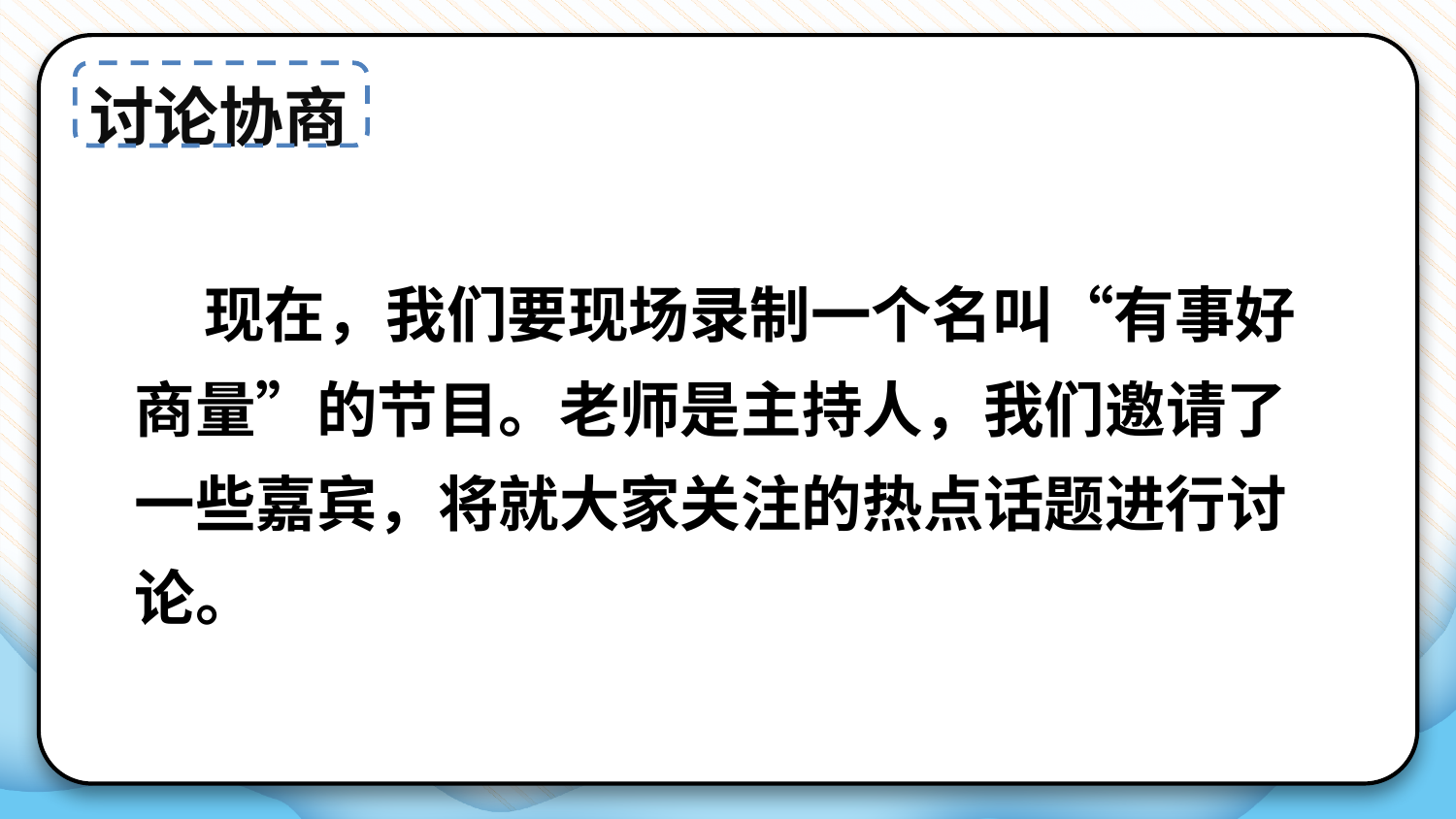

讨论协商

    现在，我们要现场录制一个名叫“有事好商量”的节目。老师是主持人，我们邀请了一些嘉宾，将就大家关注的热点话题进行讨论。